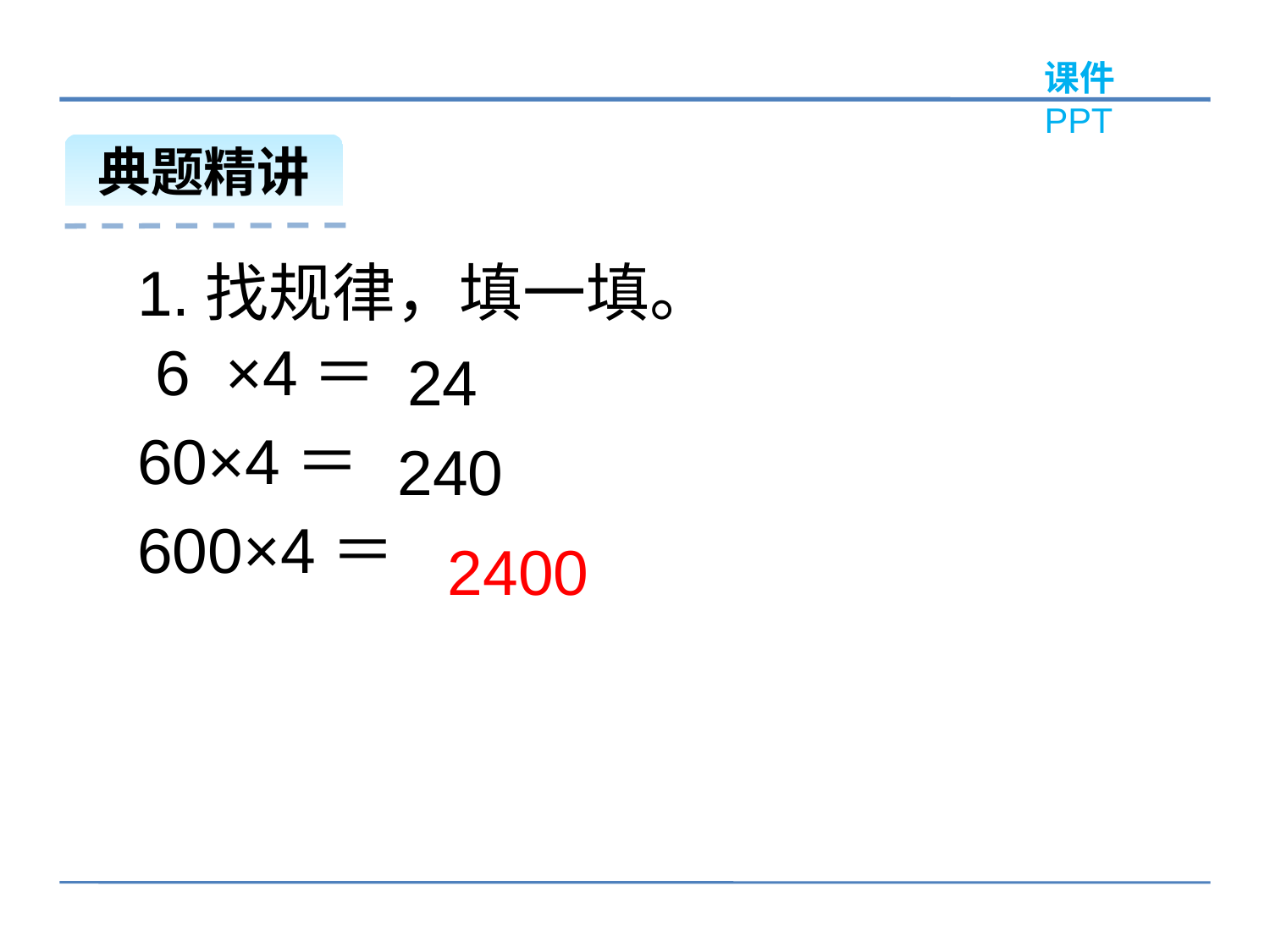

课件PPT
典题精讲

1.找规律，填一填。
 6  ×4＝
60×4＝
600×4＝
24
240
2400